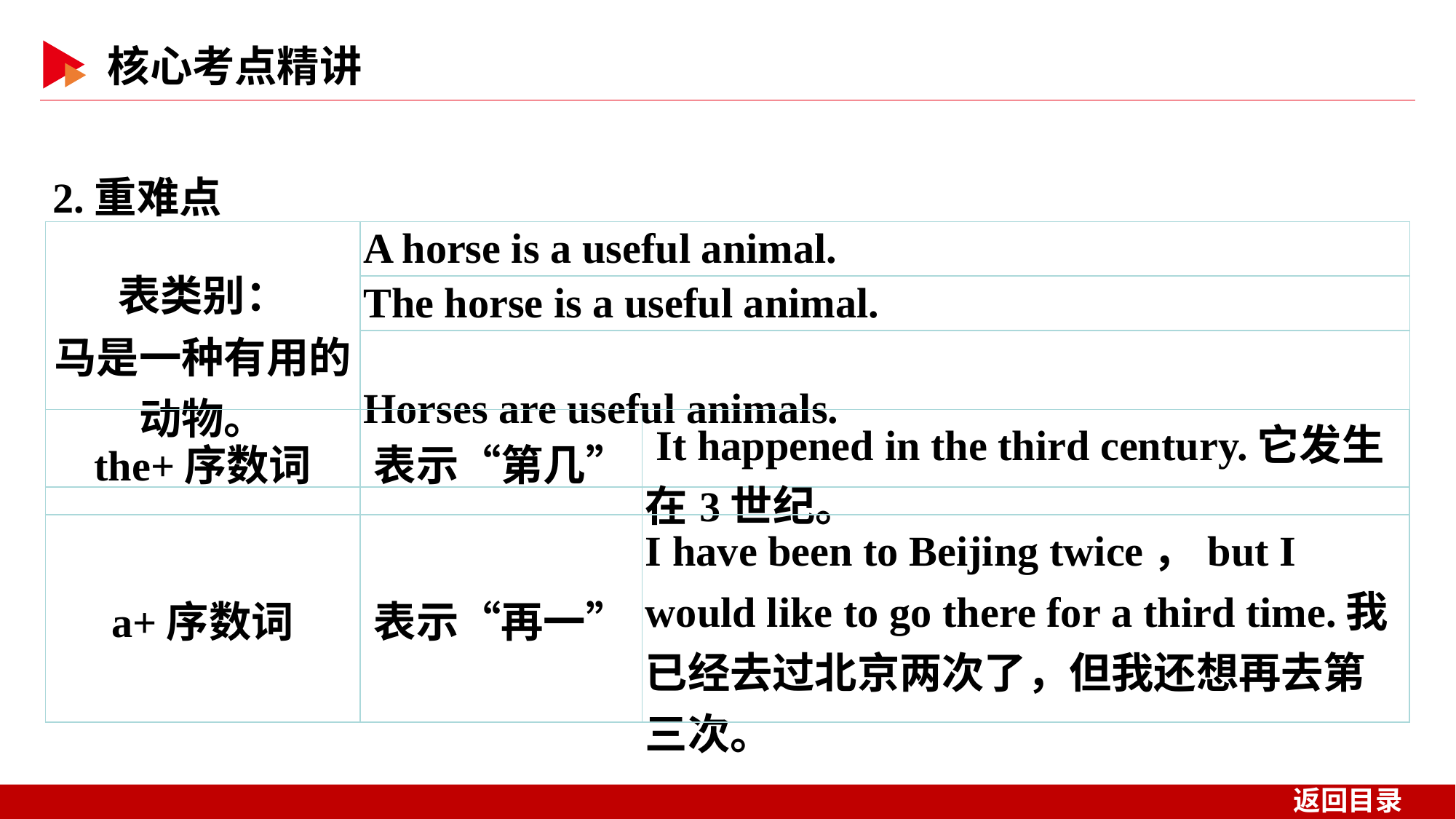

2.重难点
| 表类别： 马是一种有用的 动物。 | A horse is a useful animal. |
| --- | --- |
|  | The horse is a useful animal. |
|  | Horses are useful animals. |
| the+序数词 | 表示“第几” | It happened in the third century.它发生在3世纪。 |
| --- | --- | --- |
| a+序数词 | 表示“再一” | I have been to Beijing twice，but I would like to go there for a third time.我已经去过北京两次了，但我还想再去第三次。 |